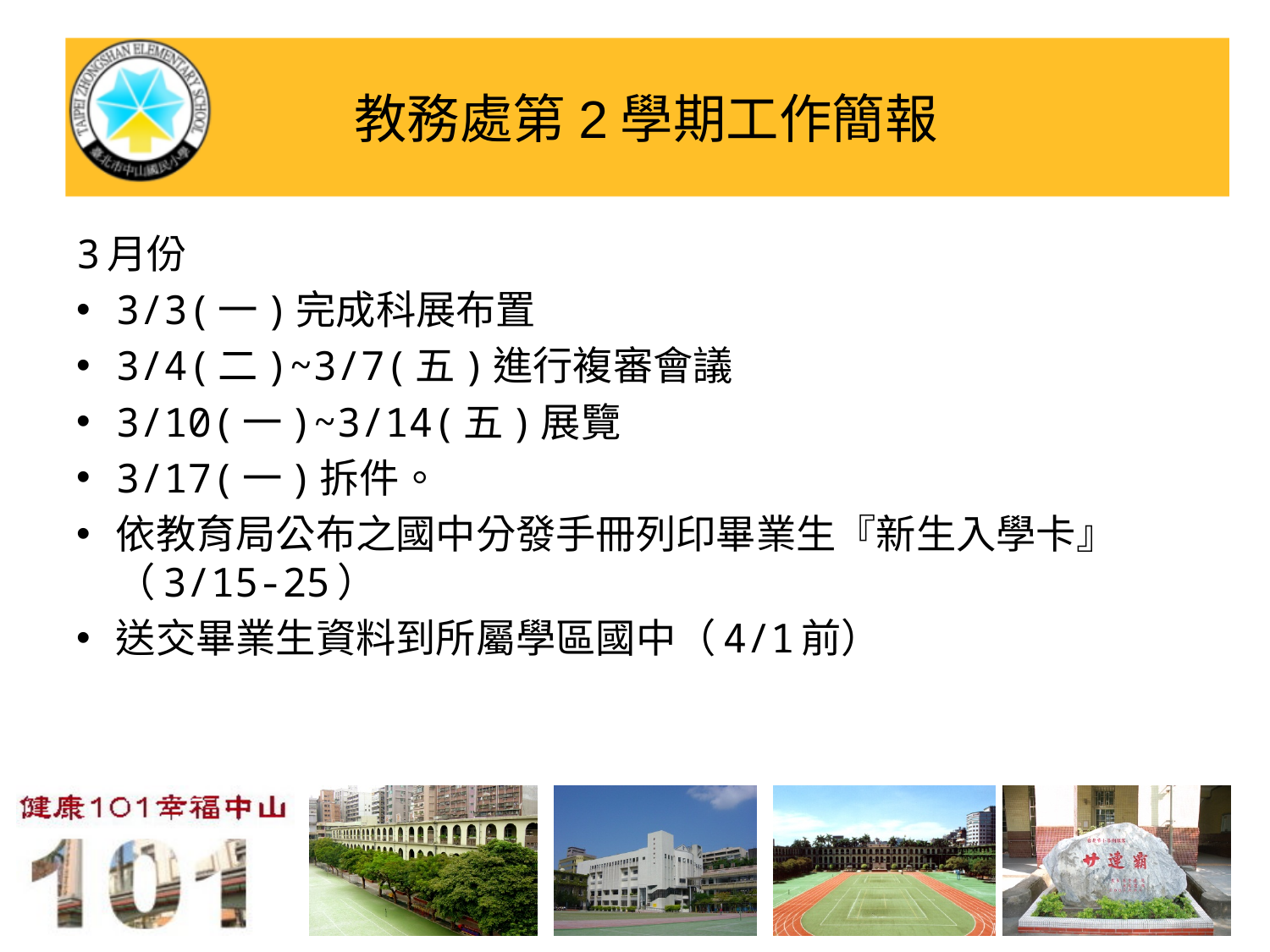

# 教務處第2學期工作簡報
3月份
3/3(一)完成科展布置
3/4(二)~3/7(五)進行複審會議
3/10(一)~3/14(五)展覽
3/17(一)拆件。
依教育局公布之國中分發手冊列印畢業生『新生入學卡』（3/15-25）
送交畢業生資料到所屬學區國中（4/1前）